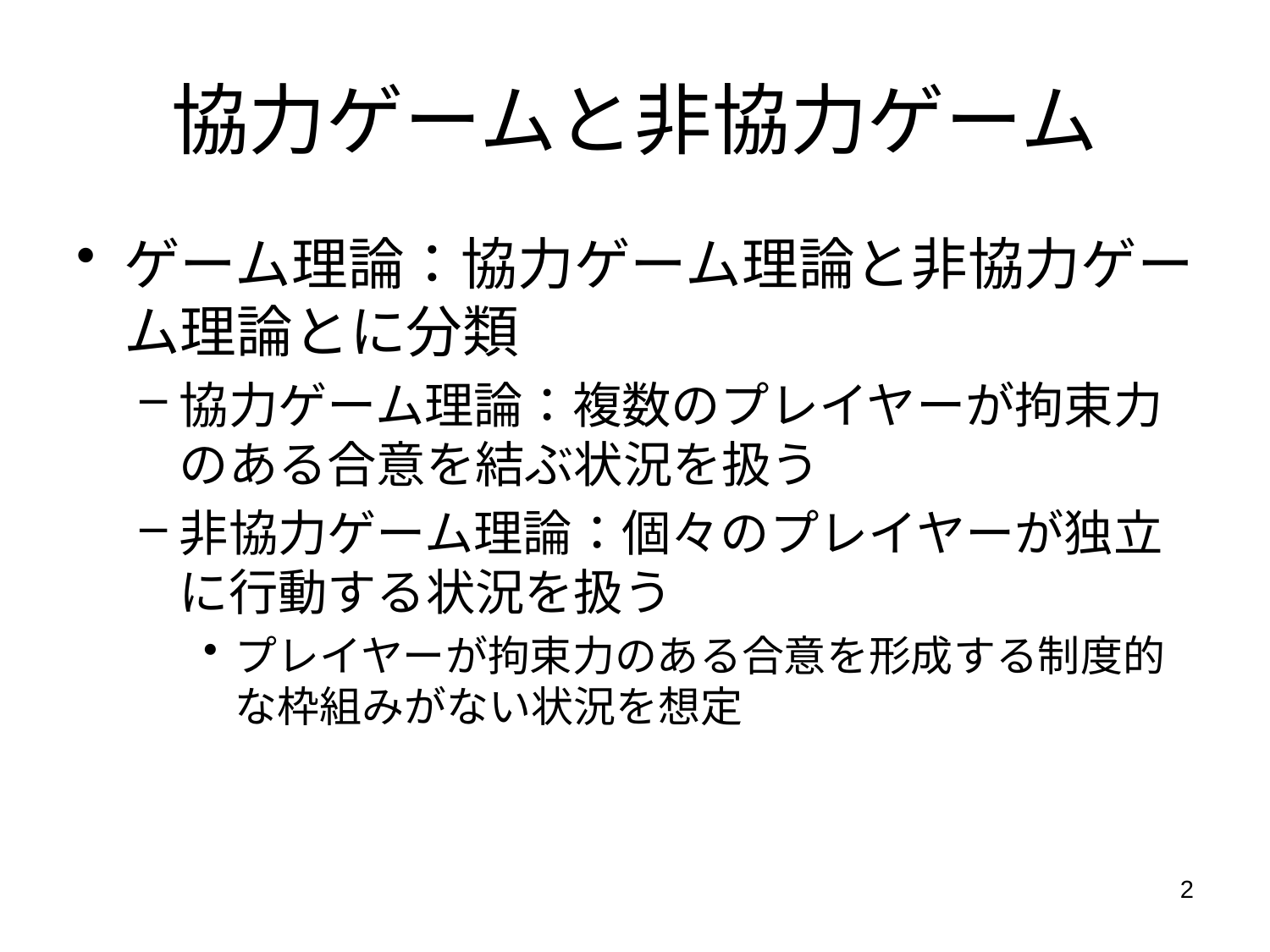

# 協力ゲームと非協力ゲーム
ゲーム理論：協力ゲーム理論と非協力ゲーム理論とに分類
協力ゲーム理論：複数のプレイヤーが拘束力のある合意を結ぶ状況を扱う
非協力ゲーム理論：個々のプレイヤーが独立に行動する状況を扱う
プレイヤーが拘束力のある合意を形成する制度的な枠組みがない状況を想定
2